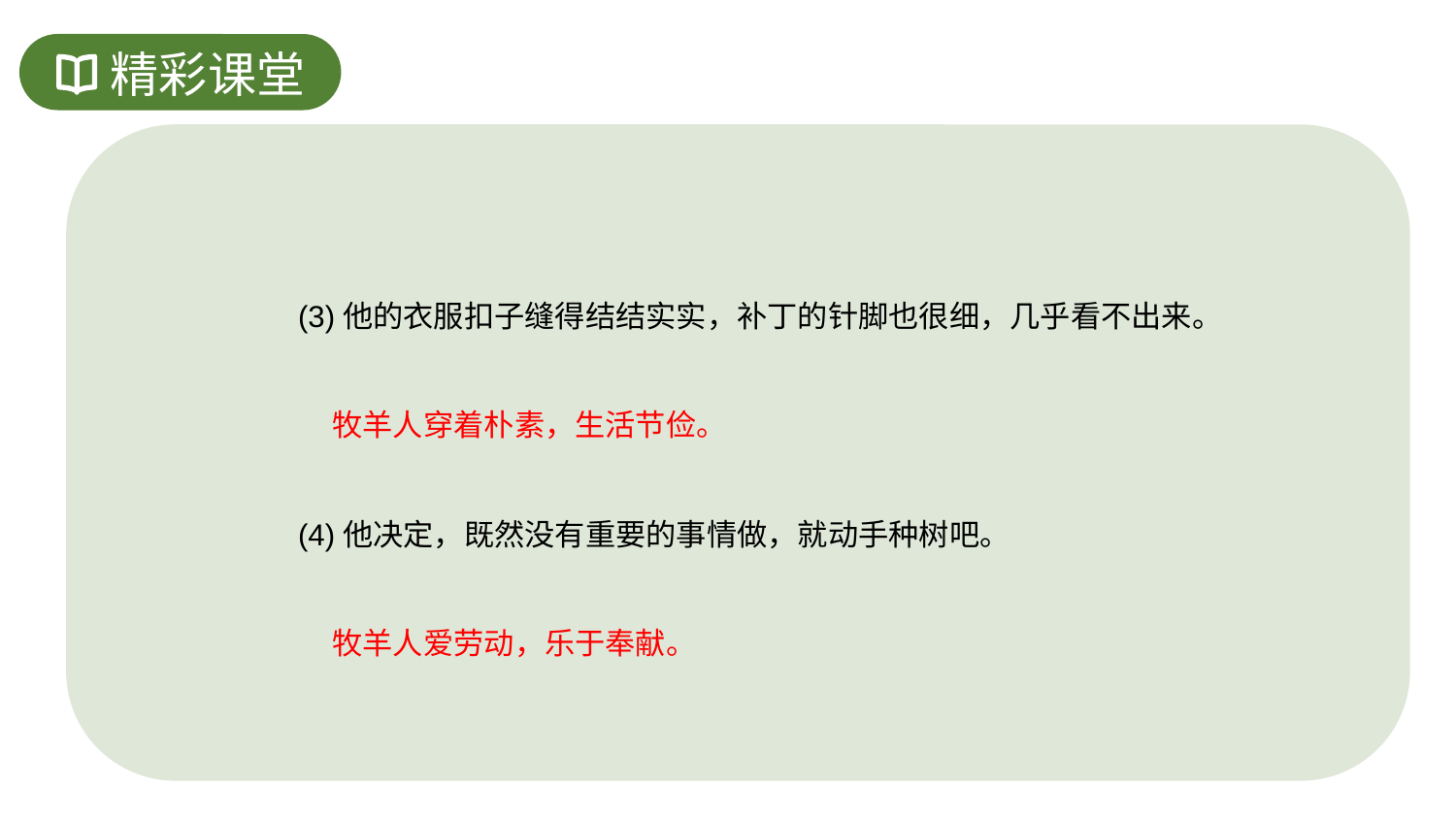

精彩课堂

(3)他的衣服扣子缝得结结实实，补丁的针脚也很细，几乎看不出来。
    牧羊人穿着朴素，生活节俭。
(4)他决定，既然没有重要的事情做，就动手种树吧。
    牧羊人爱劳动，乐于奉献。